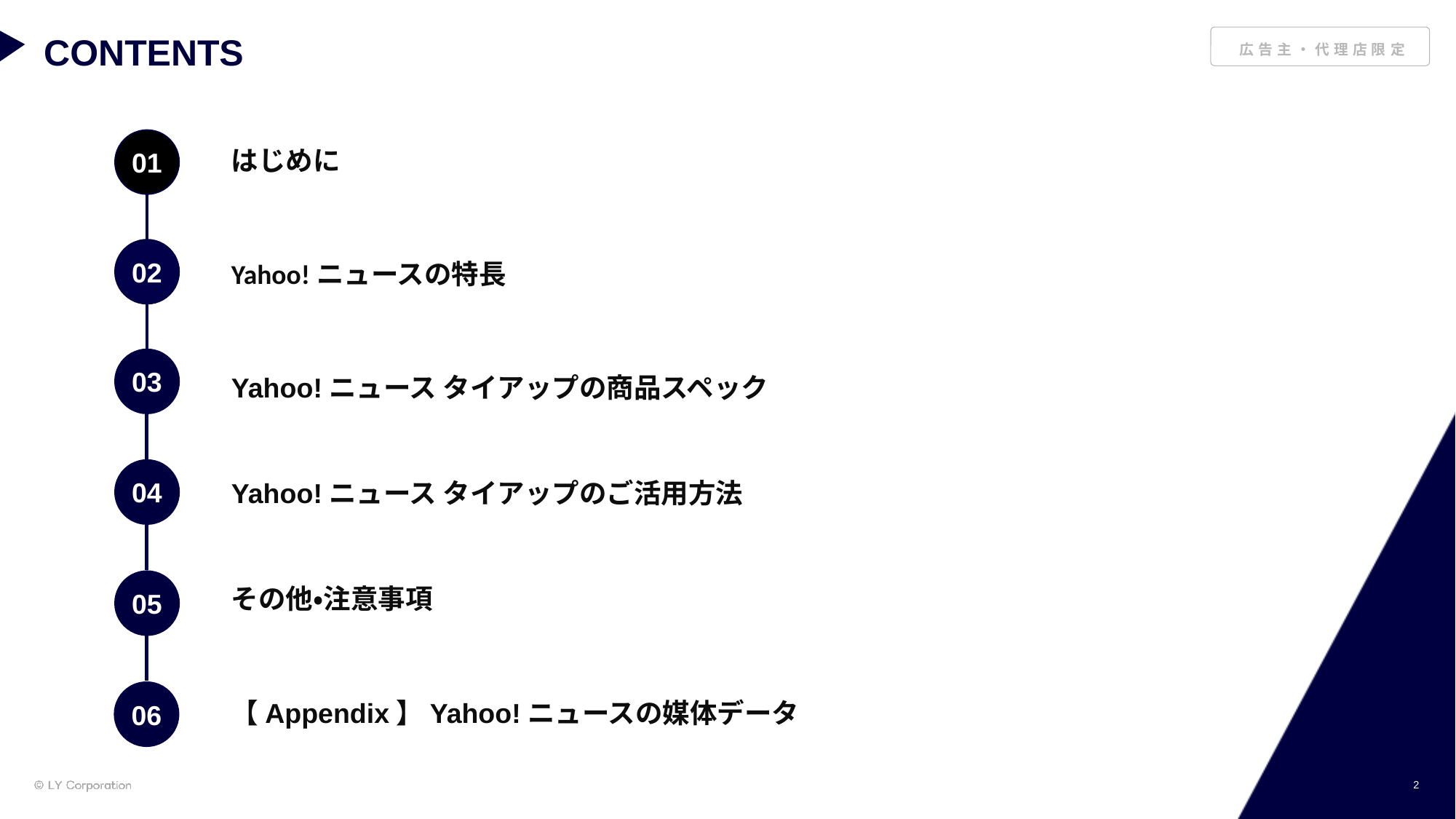

はじめに

Yahoo!ニュースの特長

Yahoo!ニュース タイアップの商品スペック

Yahoo!ニュース タイアップのご活用方法

その他・注意事項

【Appendix】Yahoo!ニュースの媒体データ